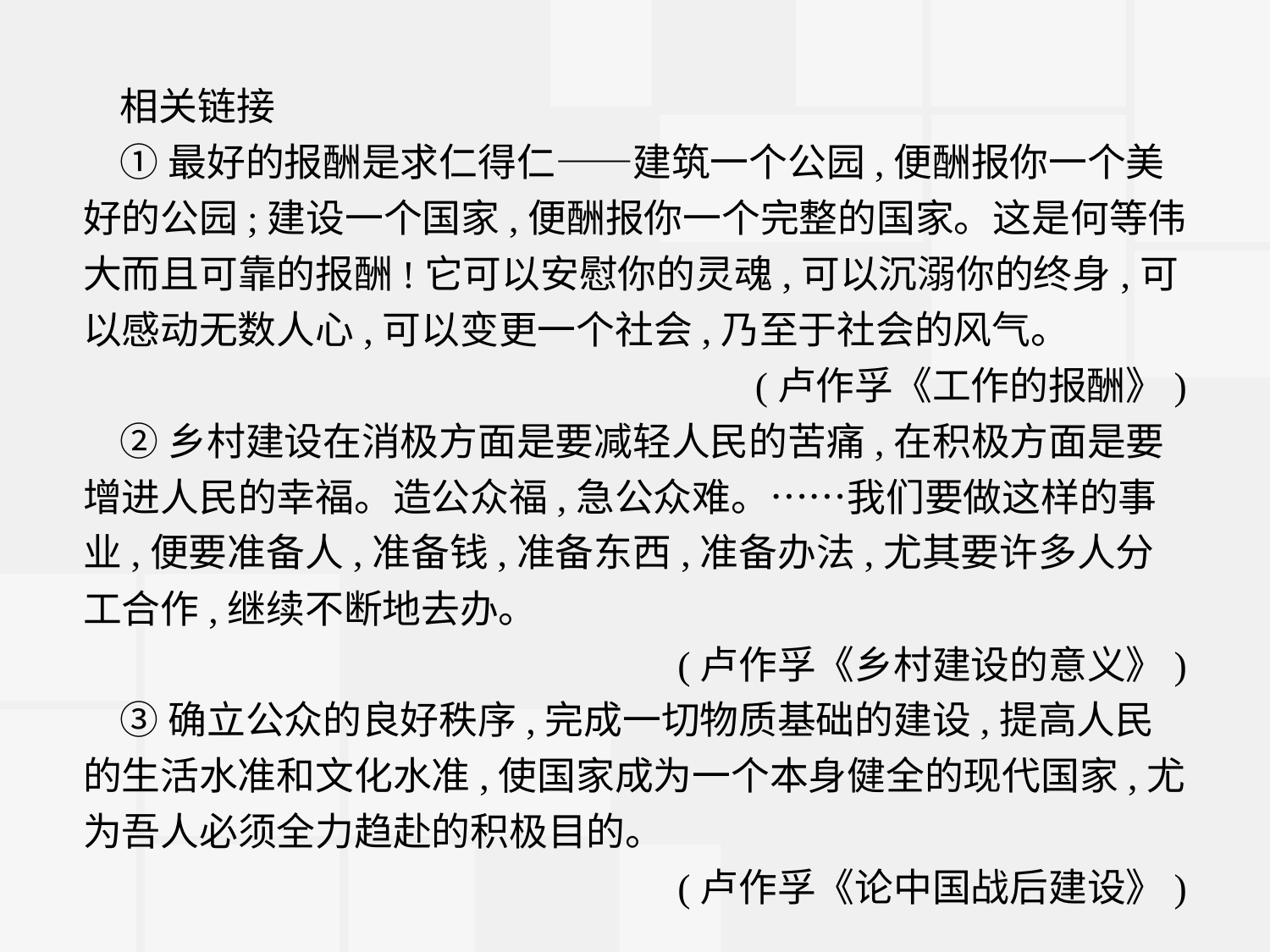

相关链接
①最好的报酬是求仁得仁——建筑一个公园,便酬报你一个美好的公园;建设一个国家,便酬报你一个完整的国家。这是何等伟大而且可靠的报酬!它可以安慰你的灵魂,可以沉溺你的终身,可以感动无数人心,可以变更一个社会,乃至于社会的风气。
(卢作孚《工作的报酬》)
②乡村建设在消极方面是要减轻人民的苦痛,在积极方面是要增进人民的幸福。造公众福,急公众难。……我们要做这样的事业,便要准备人,准备钱,准备东西,准备办法,尤其要许多人分工合作,继续不断地去办。
(卢作孚《乡村建设的意义》)
③确立公众的良好秩序,完成一切物质基础的建设,提高人民的生活水准和文化水准,使国家成为一个本身健全的现代国家,尤为吾人必须全力趋赴的积极目的。
(卢作孚《论中国战后建设》)